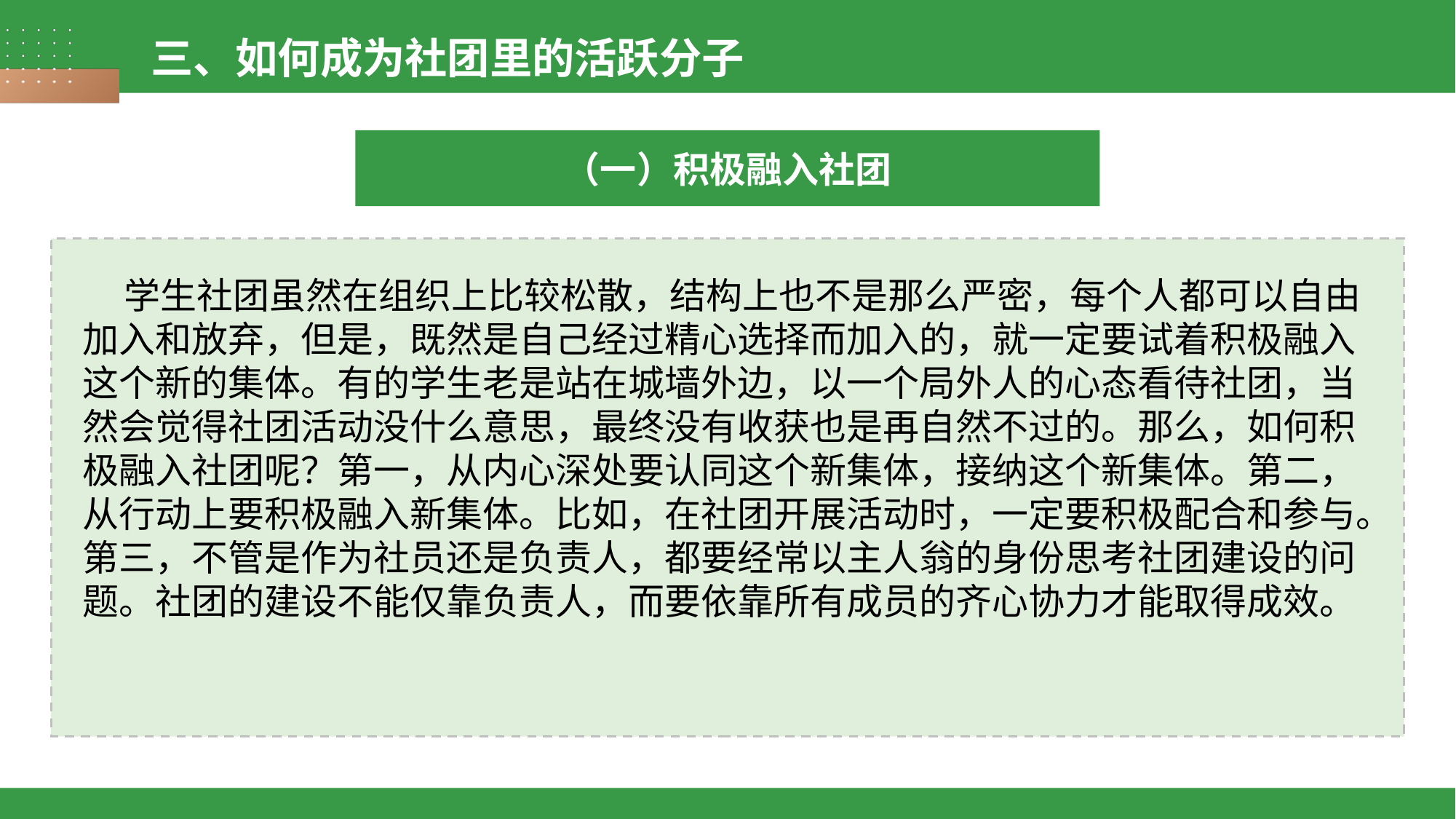

三、如何成为社团里的活跃分子
（一）积极融入社团

    学生社团虽然在组织上比较松散，结构上也不是那么严密，每个人都可以自由加入和放弃，但是，既然是自己经过精心选择而加入的，就一定要试着积极融入这个新的集体。有的学生老是站在城墙外边，以一个局外人的心态看待社团，当然会觉得社团活动没什么意思，最终没有收获也是再自然不过的。那么，如何积极融入社团呢？第一，从内心深处要认同这个新集体，接纳这个新集体。第二，从行动上要积极融入新集体。比如，在社团开展活动时，一定要积极配合和参与。第三，不管是作为社员还是负责人，都要经常以主人翁的身份思考社团建设的问题。社团的建设不能仅靠负责人，而要依靠所有成员的齐心协力才能取得成效。